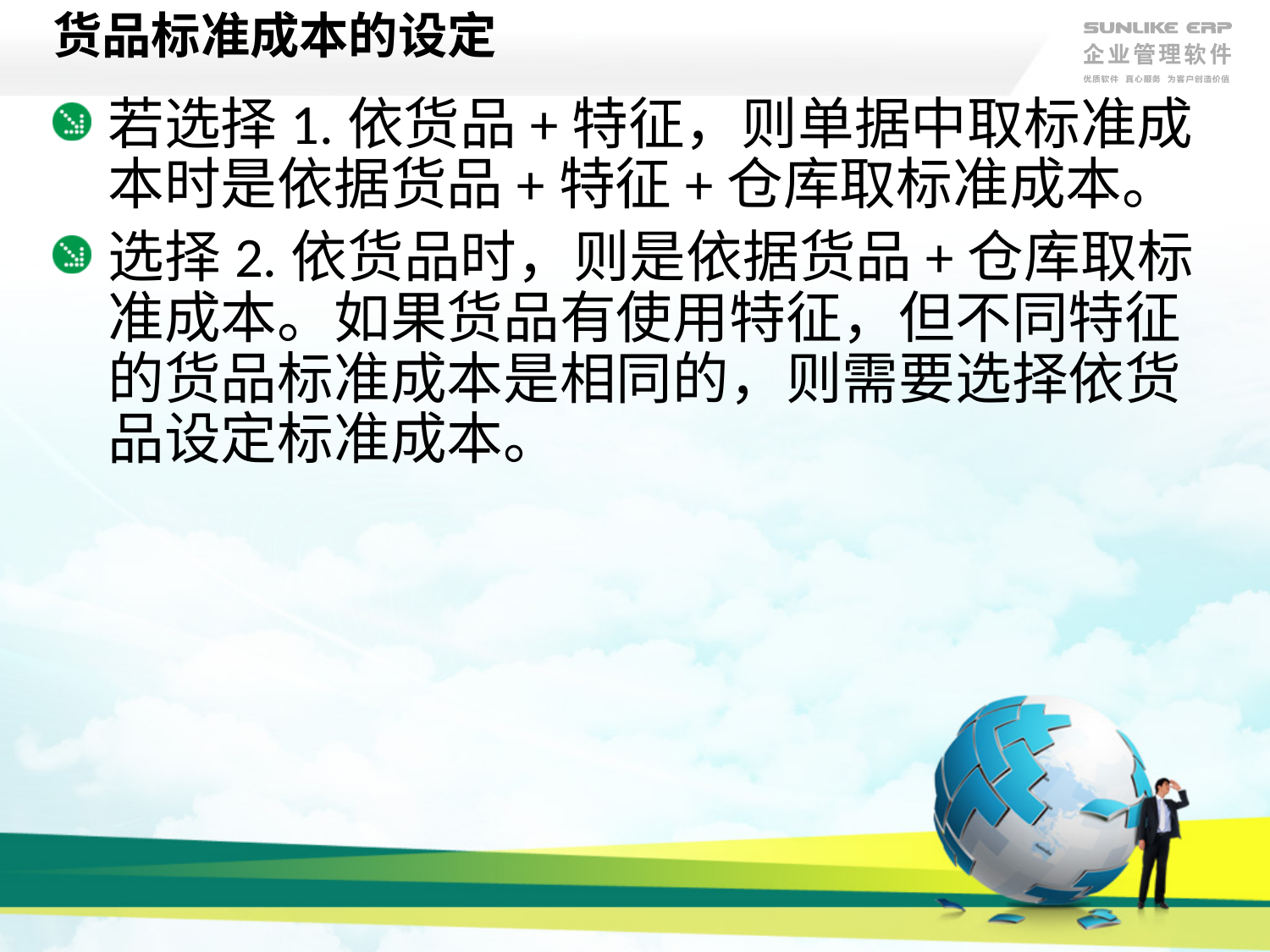

# 货品标准成本的设定
若选择1.依货品+特征，则单据中取标准成本时是依据货品+特征+仓库取标准成本。
选择2.依货品时，则是依据货品+仓库取标准成本。如果货品有使用特征，但不同特征的货品标准成本是相同的，则需要选择依货品设定标准成本。